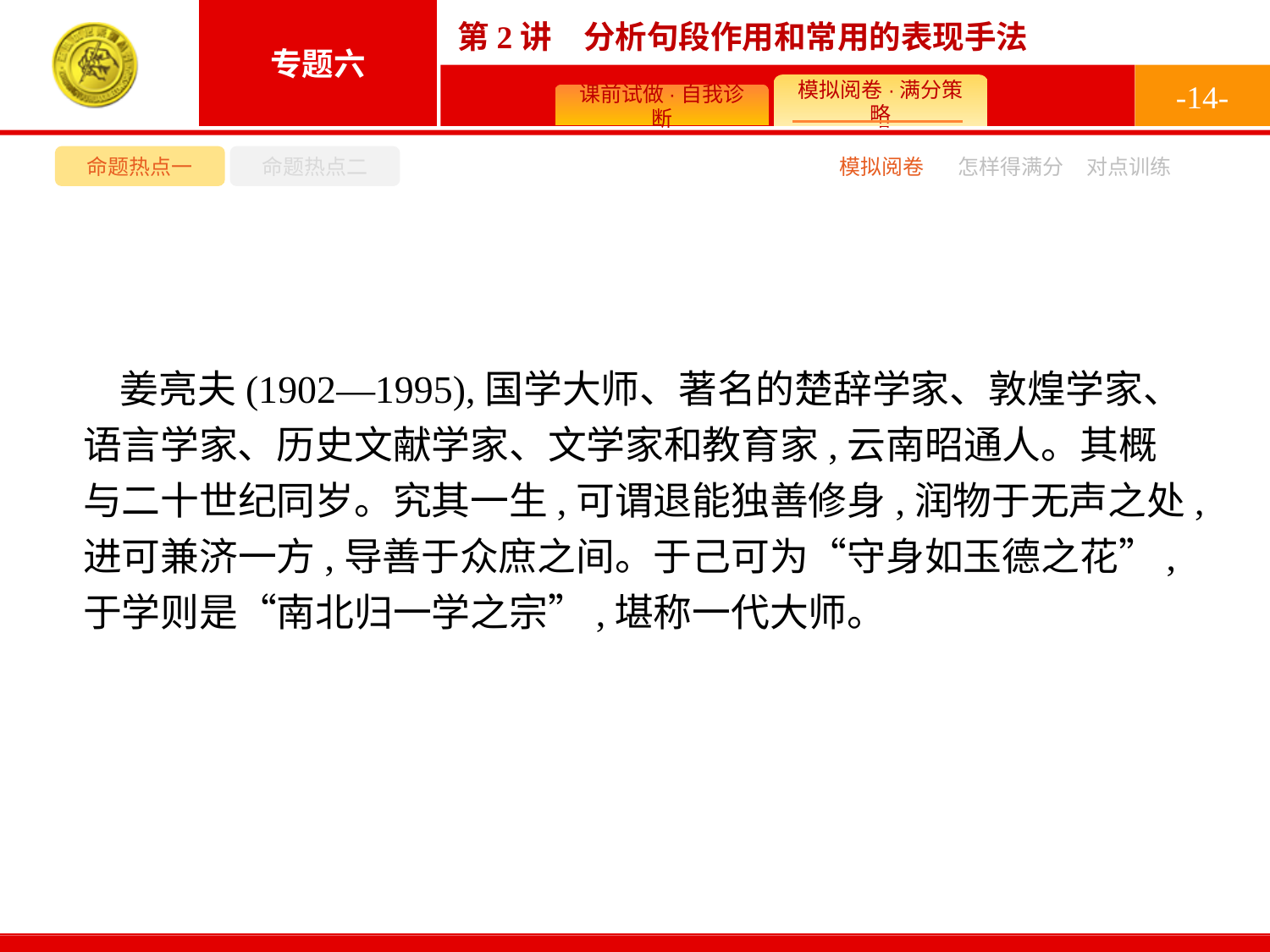

-14-
命题热点一
命题热点二
模拟阅卷
怎样得满分
对点训练
姜亮夫(1902—1995),国学大师、著名的楚辞学家、敦煌学家、语言学家、历史文献学家、文学家和教育家,云南昭通人。其概与二十世纪同岁。究其一生,可谓退能独善修身,润物于无声之处,进可兼济一方,导善于众庶之间。于己可为“守身如玉德之花”,于学则是“南北归一学之宗”,堪称一代大师。